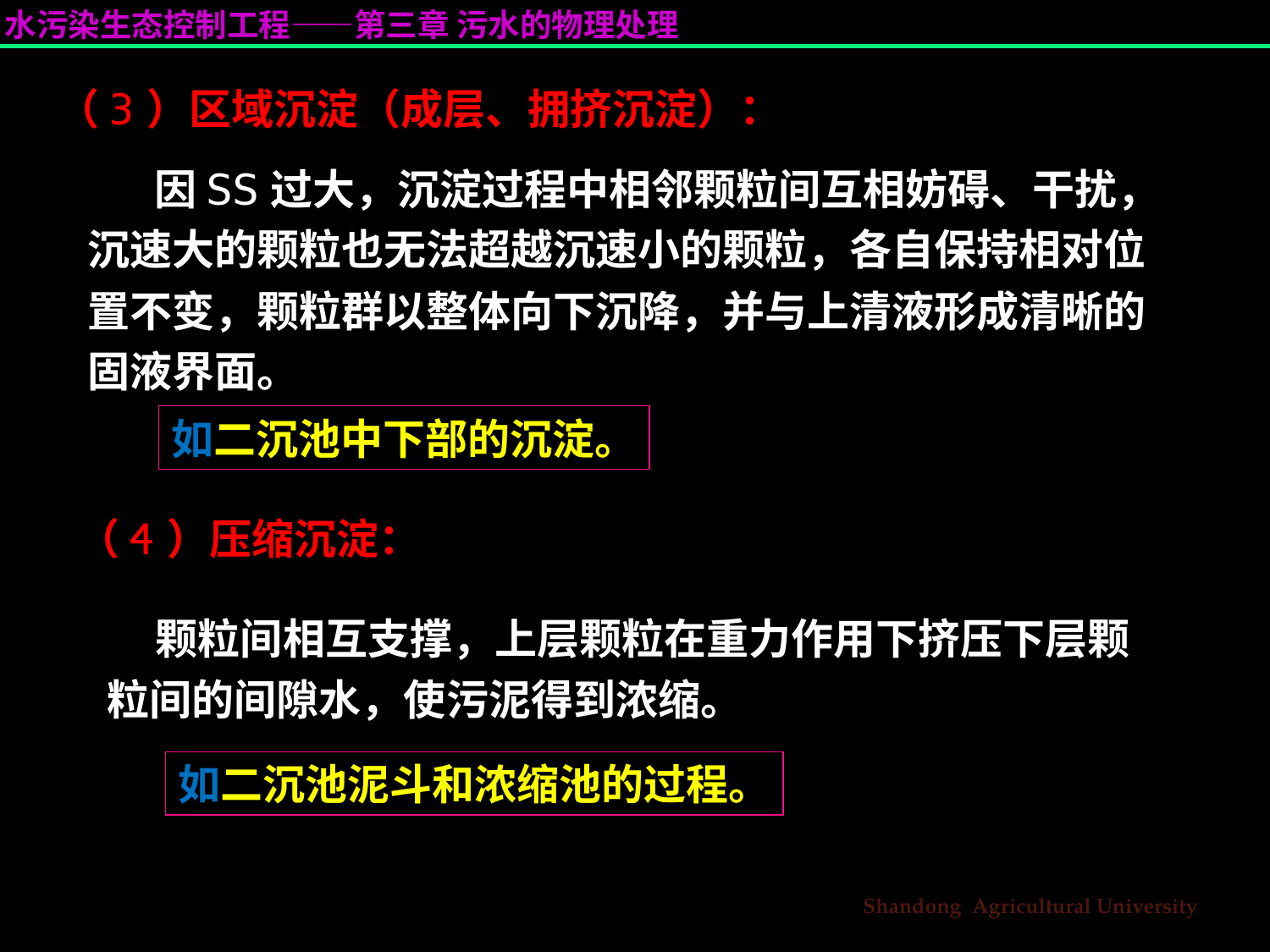

（3）区域沉淀（成层、拥挤沉淀）：
      因SS过大，沉淀过程中相邻颗粒间互相妨碍、干扰，沉速大的颗粒也无法超越沉速小的颗粒，各自保持相对位置不变，颗粒群以整体向下沉降，并与上清液形成清晰的固液界面。
如二沉池中下部的沉淀。
（4）压缩沉淀：
    颗粒间相互支撑，上层颗粒在重力作用下挤压下层颗粒间的间隙水，使污泥得到浓缩。

如二沉池泥斗和浓缩池的过程。